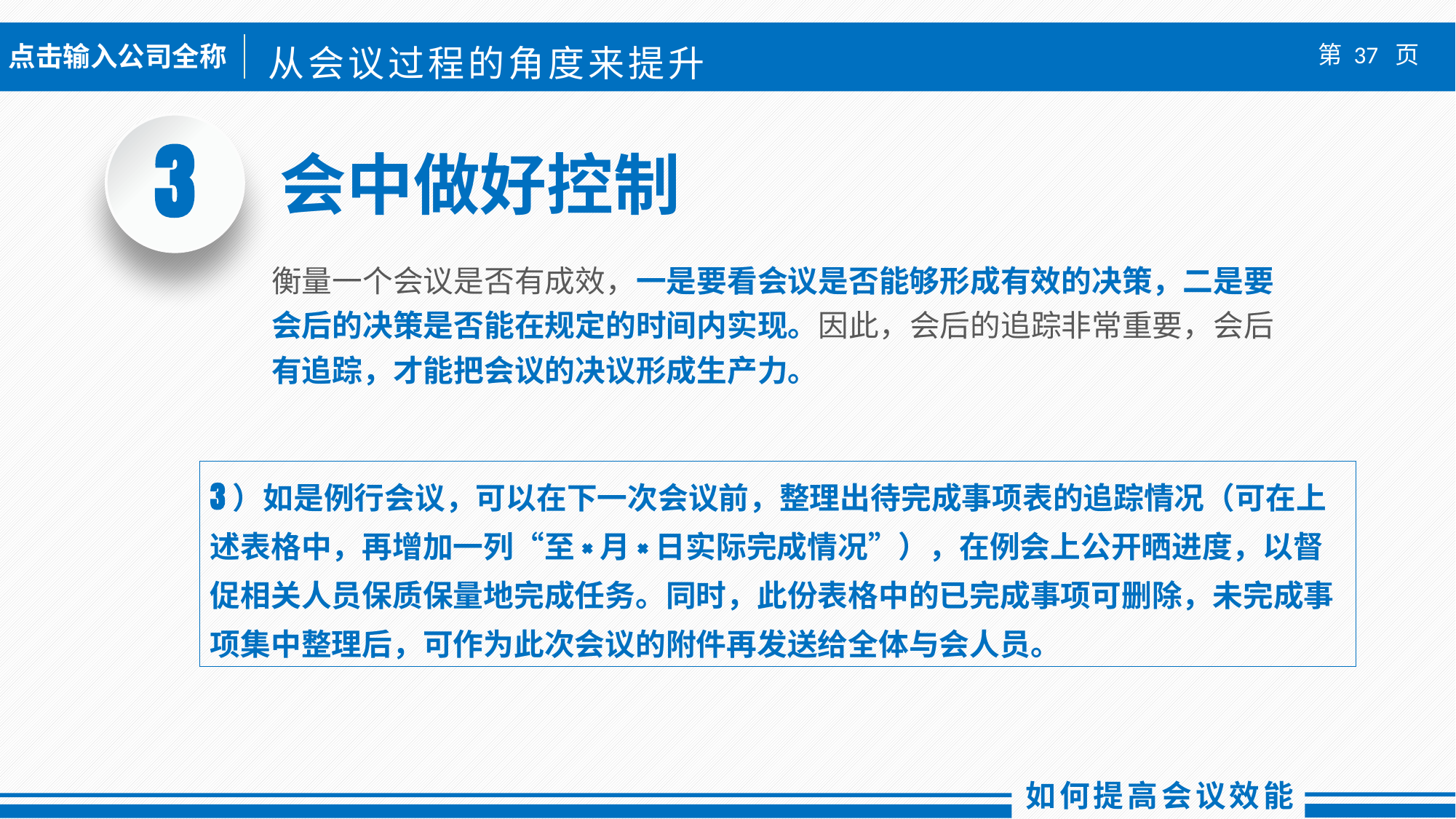

3
会中做好控制
衡量一个会议是否有成效，一是要看会议是否能够形成有效的决策，二是要会后的决策是否能在规定的时间内实现。因此，会后的追踪非常重要，会后有追踪，才能把会议的决议形成生产力。
3）如是例行会议，可以在下一次会议前，整理出待完成事项表的追踪情况（可在上述表格中，再增加一列“至×月×日实际完成情况”），在例会上公开晒进度，以督促相关人员保质保量地完成任务。同时，此份表格中的已完成事项可删除，未完成事项集中整理后，可作为此次会议的附件再发送给全体与会人员。